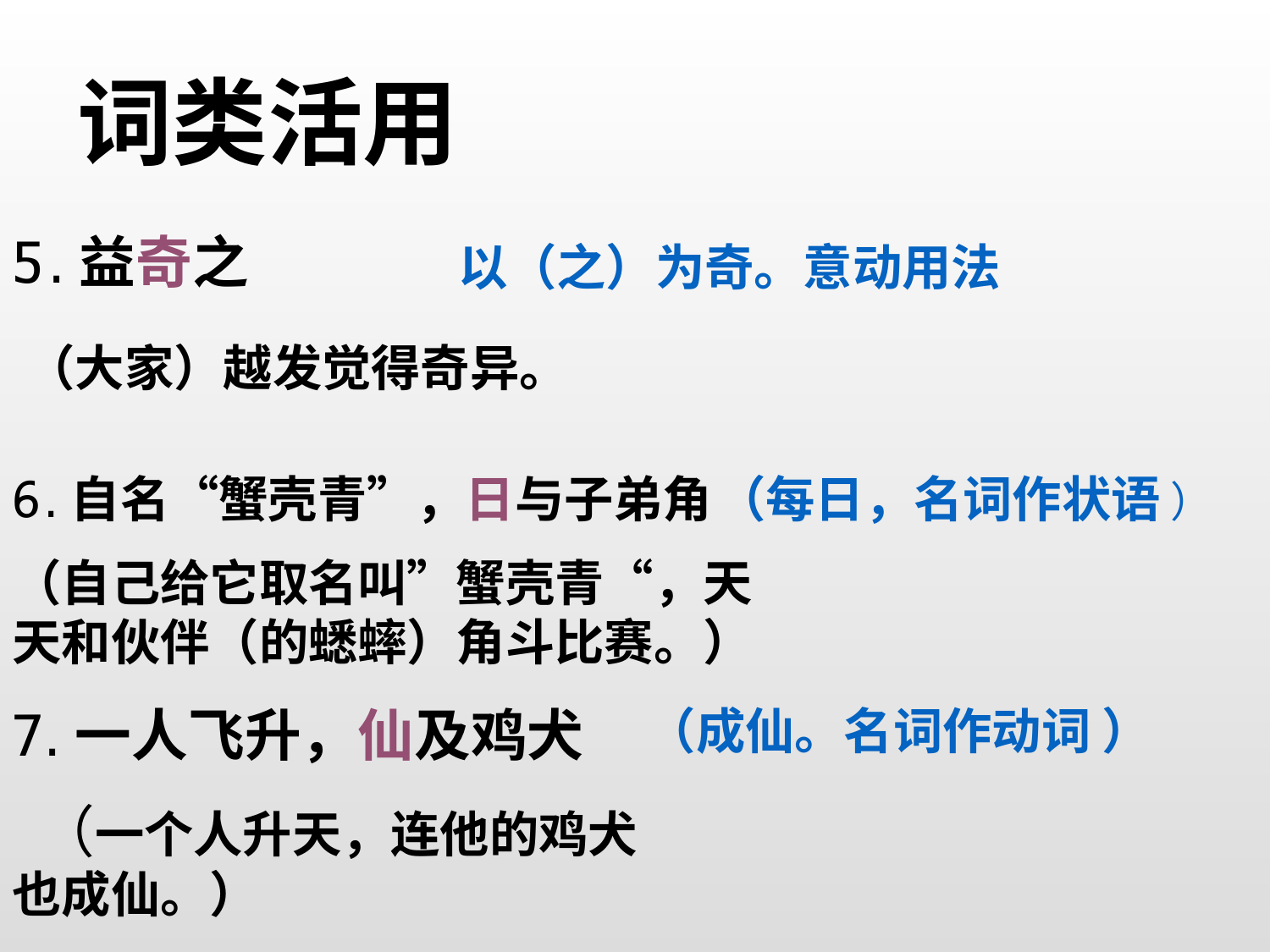

词类活用
5.益奇之
以（之）为奇。意动用法
（大家）越发觉得奇异。
6.自名“蟹壳青”，日与子弟角
（自己给它取名叫”蟹壳青“，天天和伙伴（的蟋蟀）角斗比赛。）
（每日，名词作状语 ）
7.一人飞升，仙及鸡犬
 （一个人升天，连他的鸡犬也成仙。）
（成仙。名词作动词 ）